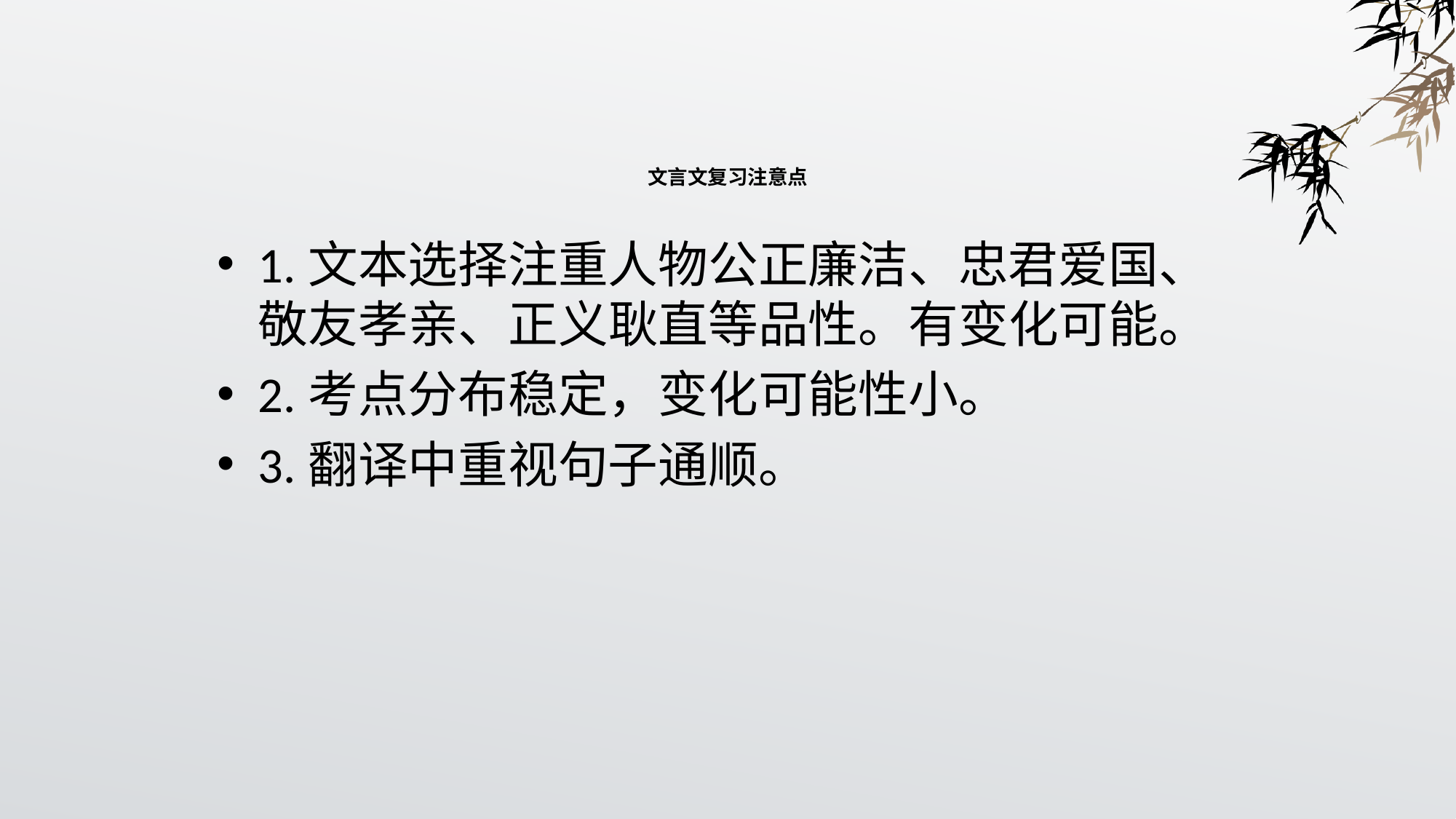

# 文言文复习注意点
1.文本选择注重人物公正廉洁、忠君爱国、敬友孝亲、正义耿直等品性。有变化可能。
2.考点分布稳定，变化可能性小。
3.翻译中重视句子通顺。